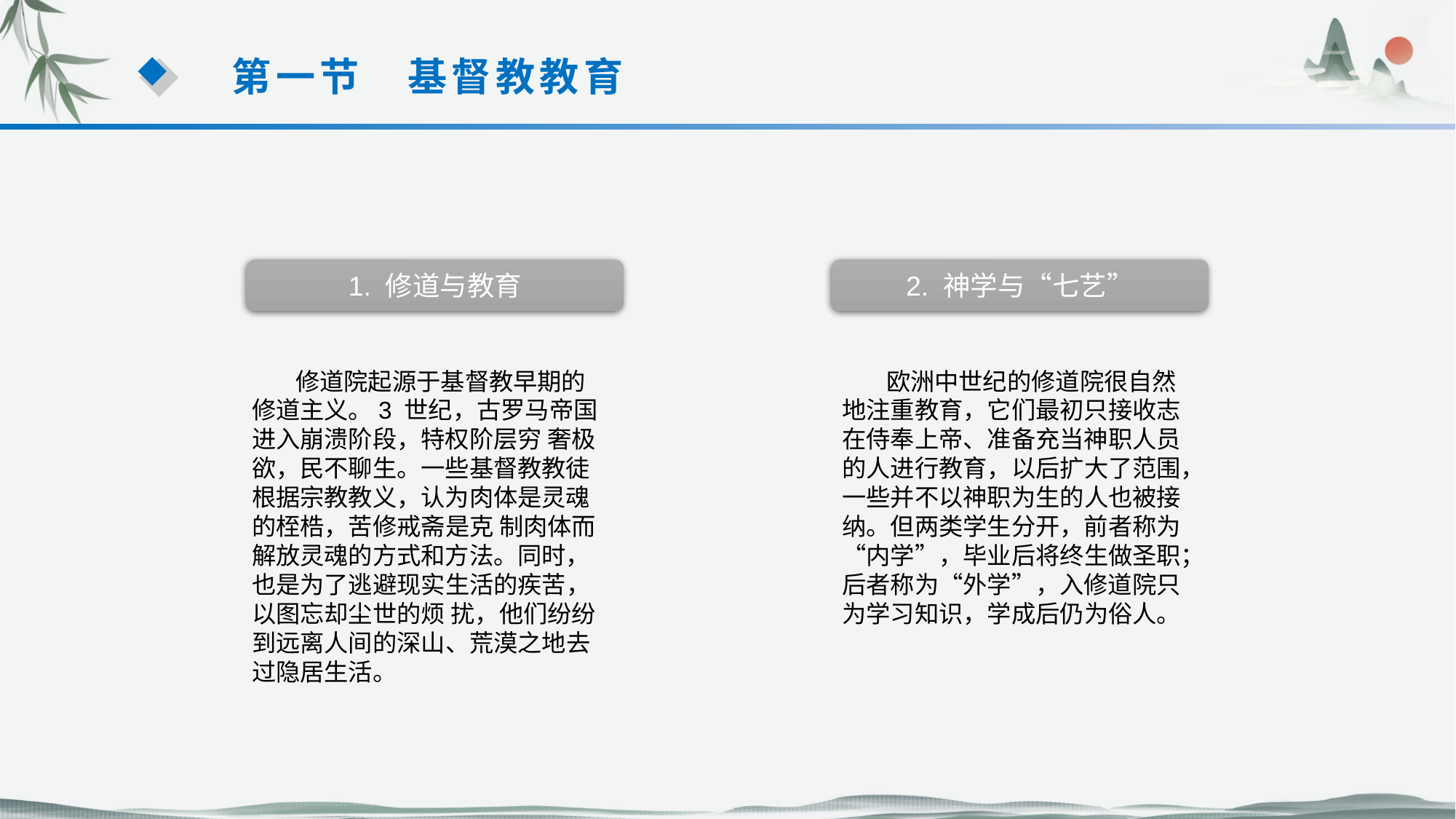

第一节　基督教教育

1. 修道与教育
2. 神学与“七艺”
       修道院起源于基督教早期的修道主义。3 世纪，古罗马帝国进入崩溃阶段，特权阶层穷 奢极欲，民不聊生。一些基督教教徒根据宗教教义，认为肉体是灵魂的桎梏，苦修戒斋是克 制肉体而解放灵魂的方式和方法。同时，也是为了逃避现实生活的疾苦，以图忘却尘世的烦 扰，他们纷纷到远离人间的深山、荒漠之地去过隐居生活。
       欧洲中世纪的修道院很自然地注重教育，它们最初只接收志在侍奉上帝、准备充当神职人员的人进行教育，以后扩大了范围，一些并不以神职为生的人也被接纳。但两类学生分开，前者称为“内学”，毕业后将终生做圣职；后者称为“外学”，入修道院只为学习知识，学成后仍为俗人。